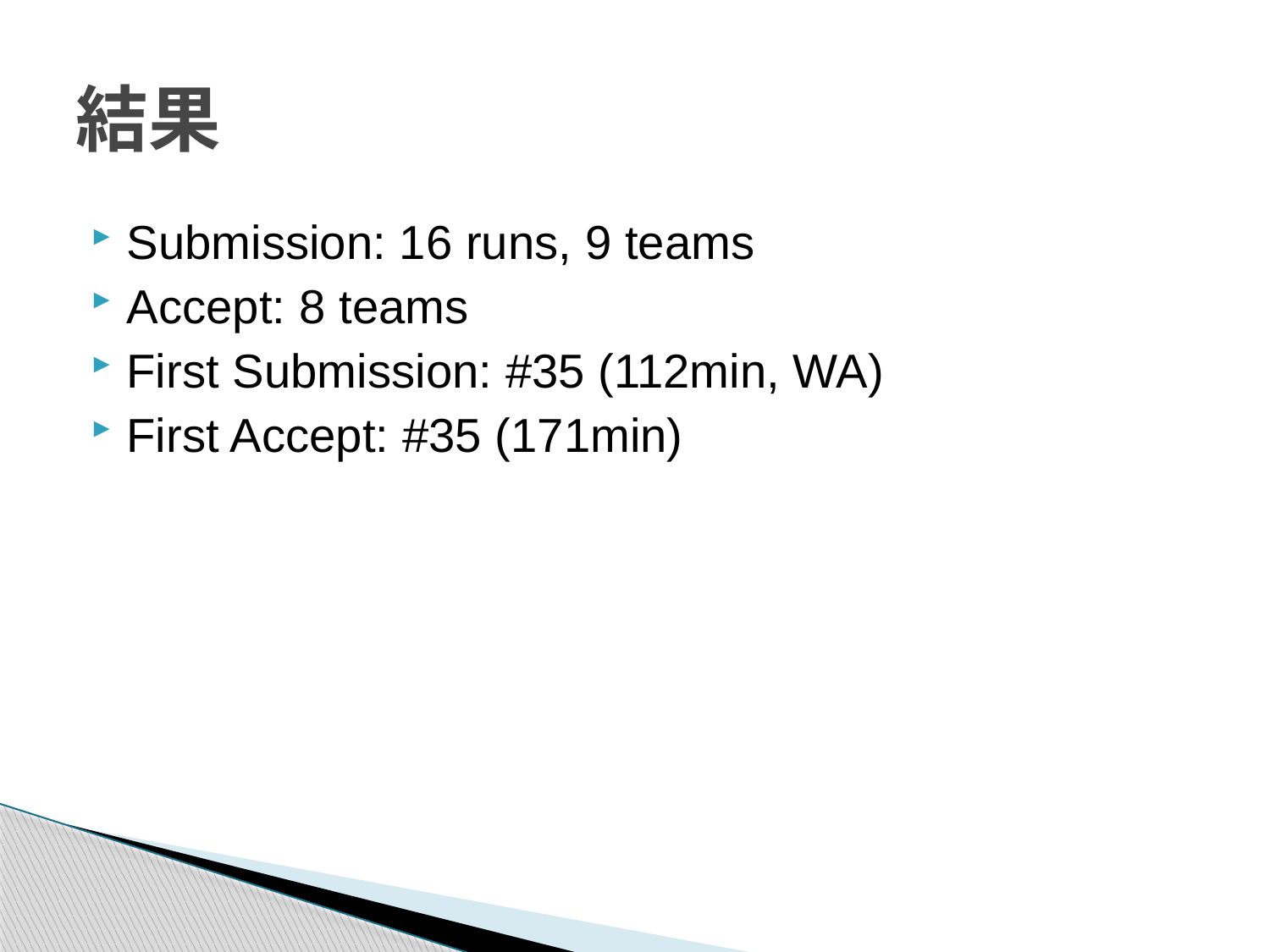

# 結果
Submission: 16 runs, 9 teams
Accept: 8 teams
First Submission: #35 (112min, WA)
First Accept: #35 (171min)